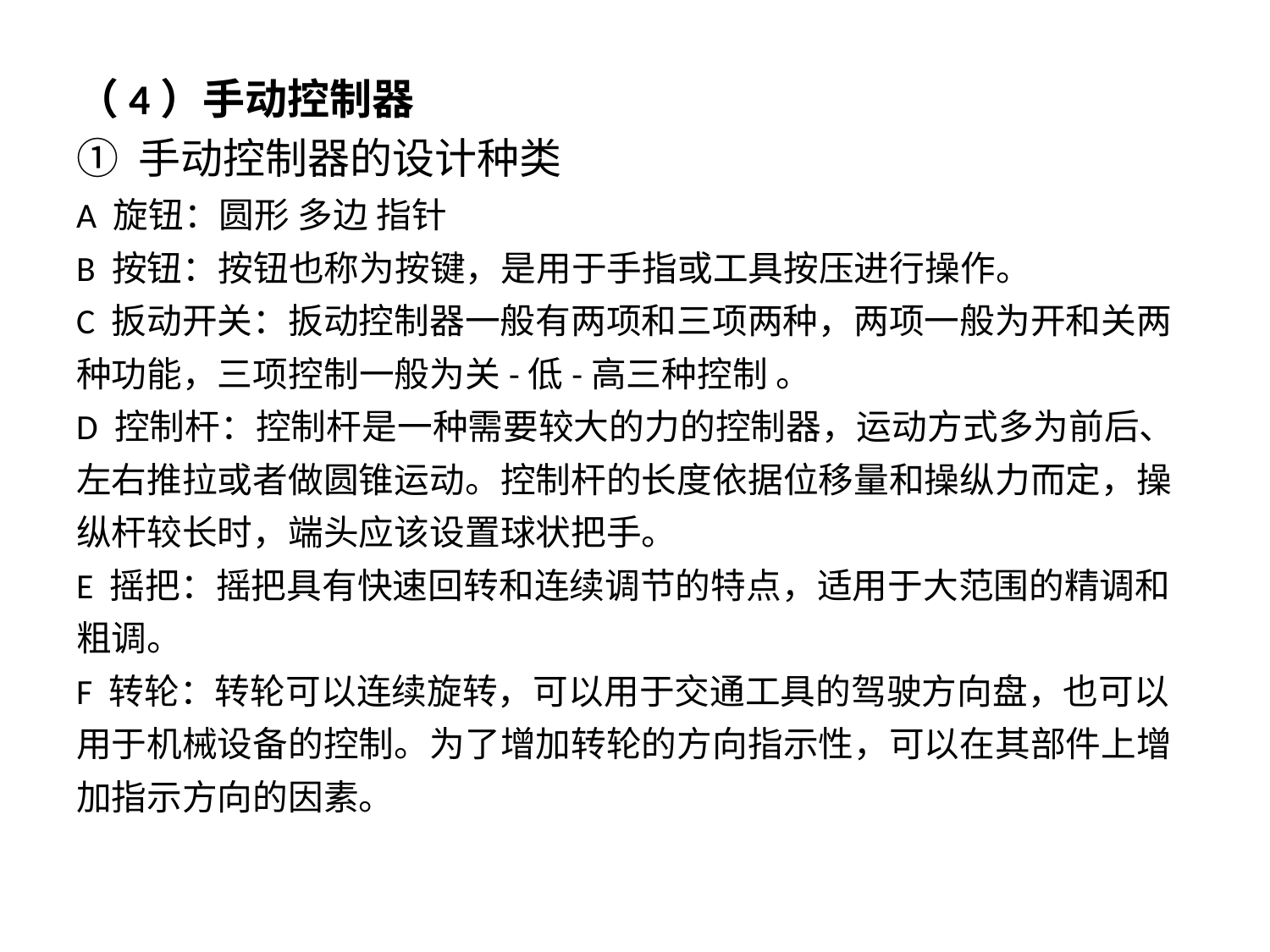

（4）手动控制器
① 手动控制器的设计种类
A 旋钮：圆形 多边 指针
B 按钮：按钮也称为按键，是用于手指或工具按压进行操作。
C 扳动开关：扳动控制器一般有两项和三项两种，两项一般为开和关两种功能，三项控制一般为关-低-高三种控制 。
D 控制杆：控制杆是一种需要较大的力的控制器，运动方式多为前后、左右推拉或者做圆锥运动。控制杆的长度依据位移量和操纵力而定，操纵杆较长时，端头应该设置球状把手。
E 摇把：摇把具有快速回转和连续调节的特点，适用于大范围的精调和粗调。
F 转轮：转轮可以连续旋转，可以用于交通工具的驾驶方向盘，也可以用于机械设备的控制。为了增加转轮的方向指示性，可以在其部件上增加指示方向的因素。